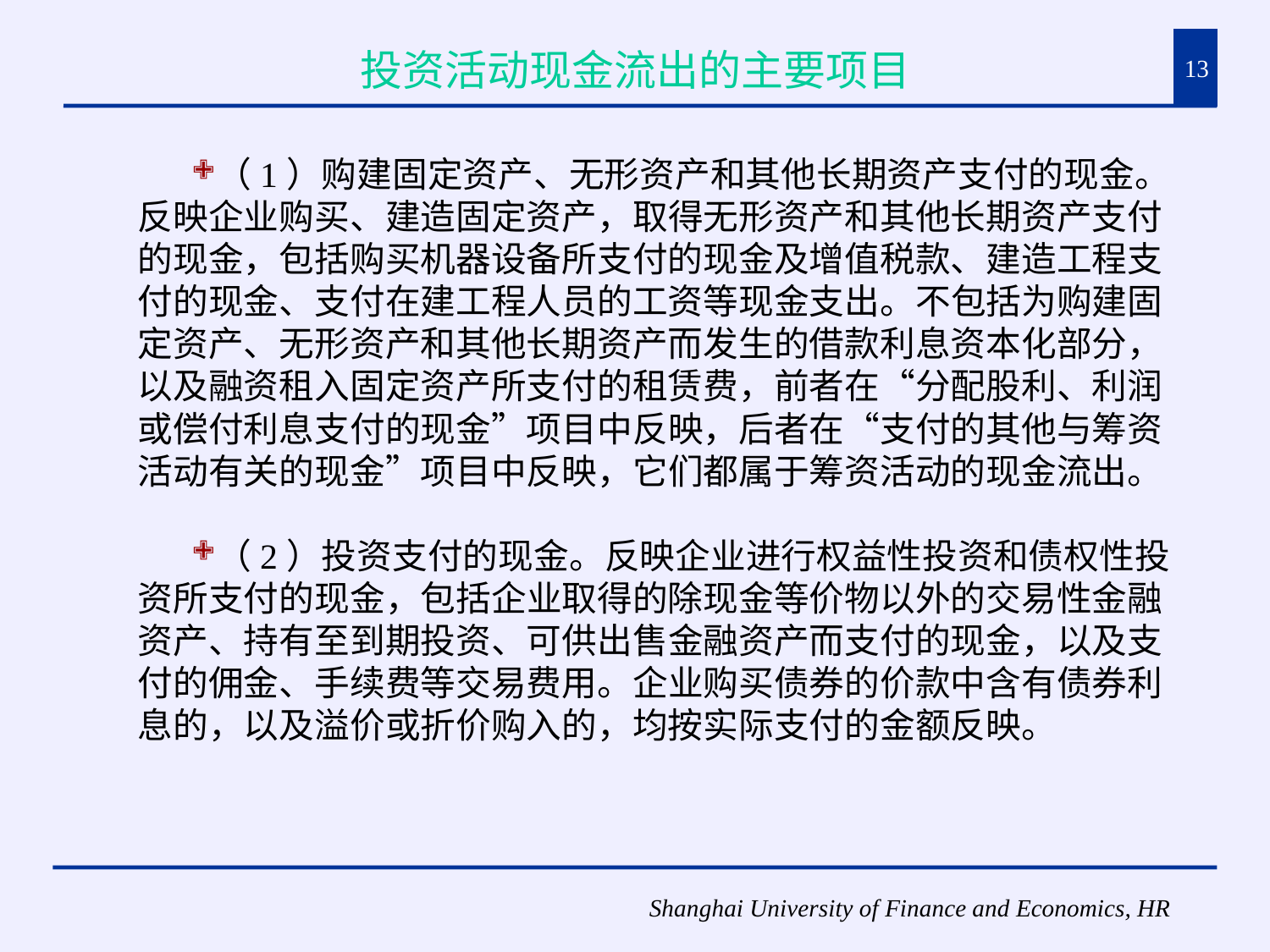

# 投资活动现金流出的主要项目
13
（1）购建固定资产、无形资产和其他长期资产支付的现金。反映企业购买、建造固定资产，取得无形资产和其他长期资产支付的现金，包括购买机器设备所支付的现金及增值税款、建造工程支付的现金、支付在建工程人员的工资等现金支出。不包括为购建固定资产、无形资产和其他长期资产而发生的借款利息资本化部分，以及融资租入固定资产所支付的租赁费，前者在“分配股利、利润或偿付利息支付的现金”项目中反映，后者在“支付的其他与筹资活动有关的现金”项目中反映，它们都属于筹资活动的现金流出。

（2）投资支付的现金。反映企业进行权益性投资和债权性投资所支付的现金，包括企业取得的除现金等价物以外的交易性金融资产、持有至到期投资、可供出售金融资产而支付的现金，以及支付的佣金、手续费等交易费用。企业购买债券的价款中含有债券利息的，以及溢价或折价购入的，均按实际支付的金额反映。